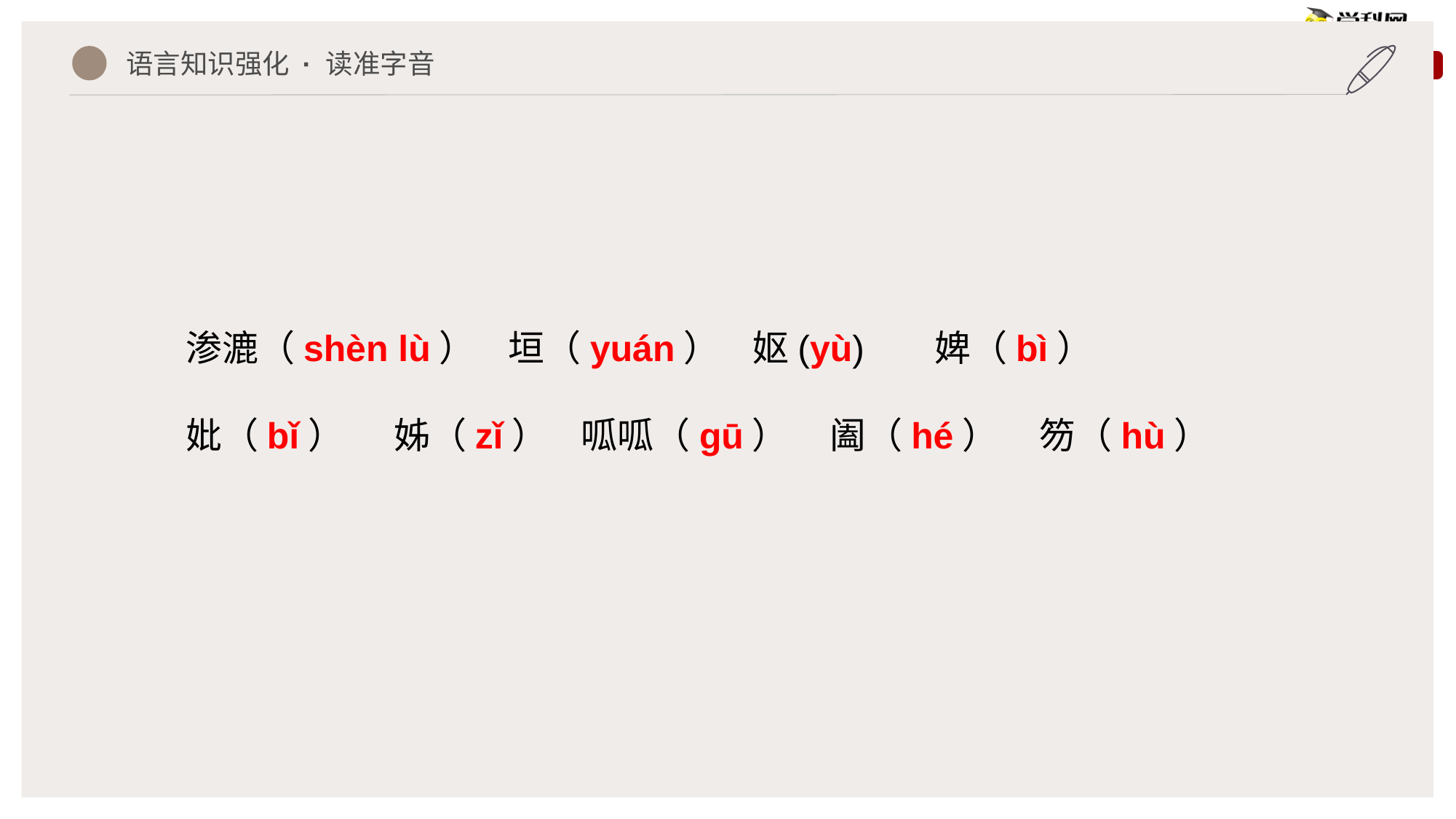

语言知识强化 · 读准字音

渗漉（shèn lù）    垣（yuán）    妪(yù)      婢（bì）
妣（bǐ）      姊（zǐ）    呱呱（gū）     阖（hé）     笏（hù）